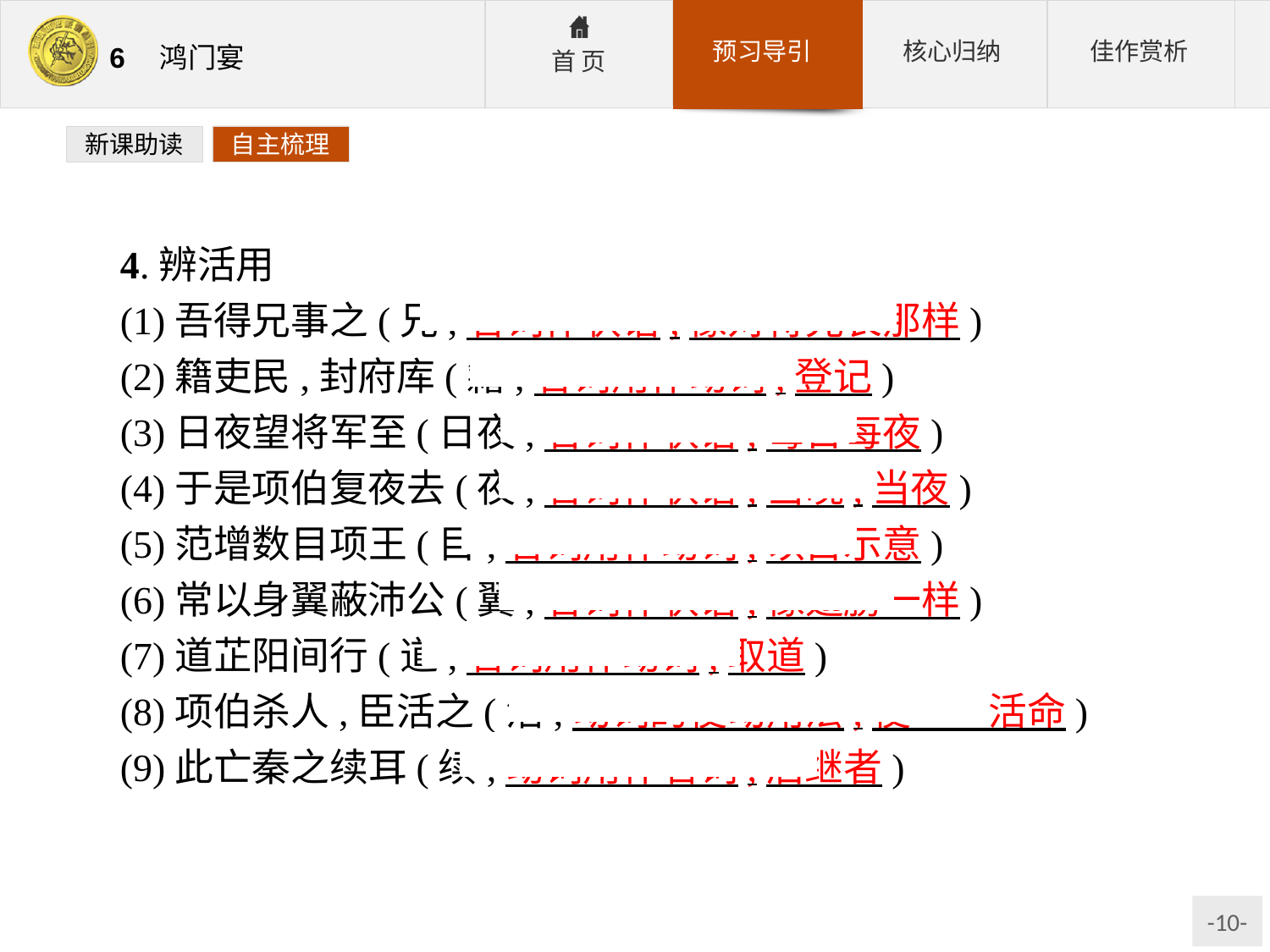

新课助读
自主梳理
4.辨活用
(1)吾得兄事之(兄,名词作状语,像对待兄长那样)
(2)籍吏民,封府库(籍,名词用作动词,登记)
(3)日夜望将军至(日夜,名词作状语,每日每夜)
(4)于是项伯复夜去(夜,名词作状语,当晚,当夜)
(5)范增数目项王(目,名词用作动词,以目示意)
(6)常以身翼蔽沛公(翼,名词作状语,像翅膀一样)
(7)道芷阳间行(道,名词用作动词,取道)
(8)项伯杀人,臣活之(活,动词的使动用法,使……活命)
(9)此亡秦之续耳(续,动词用作名词,后继者)